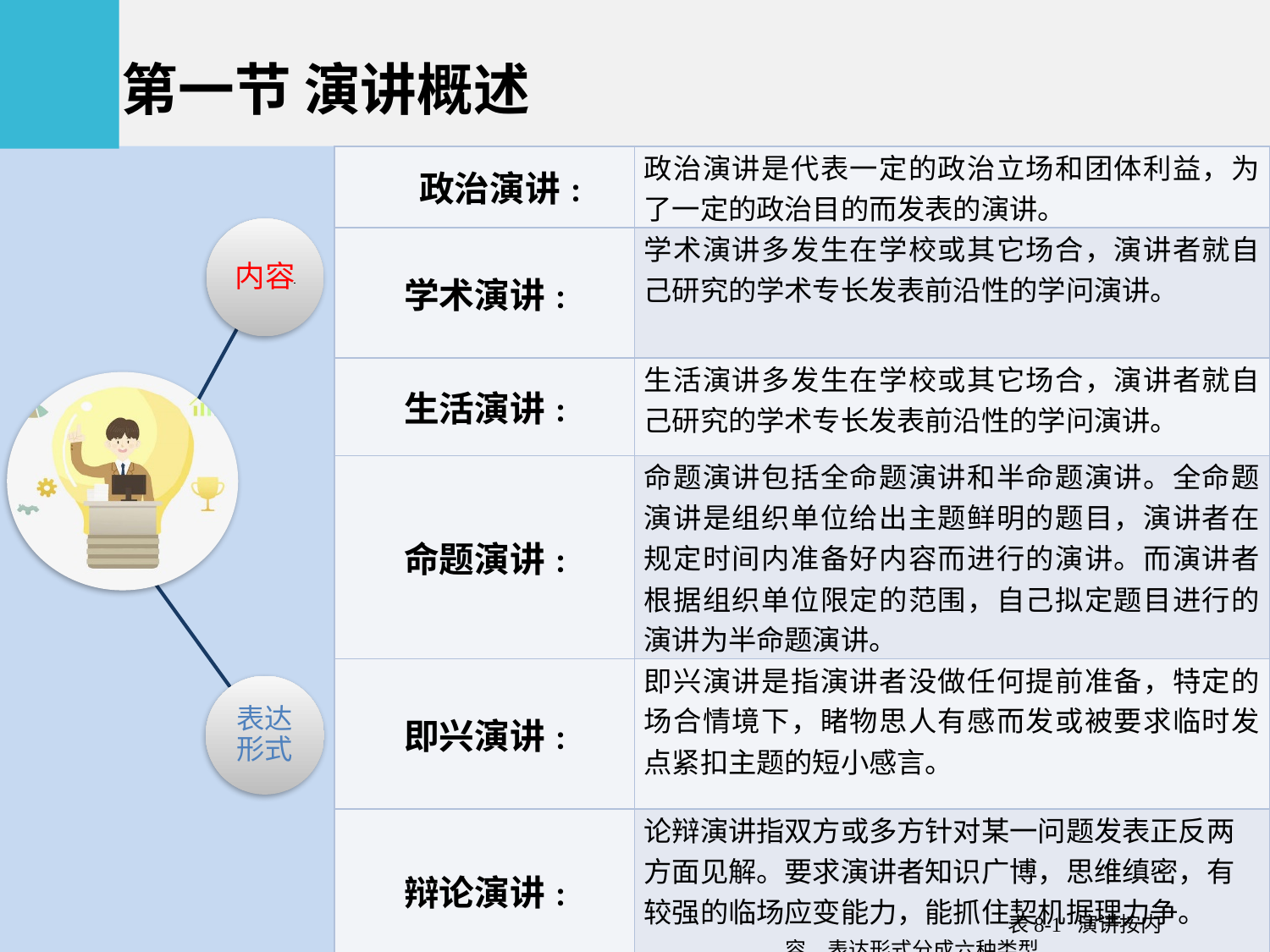

第一节 演讲概述

| 政治演讲: | 政治演讲是代表一定的政治立场和团体利益，为了一定的政治目的而发表的演讲。 |
| --- | --- |
| 学术演讲: | 学术演讲多发生在学校或其它场合，演讲者就自己研究的学术专长发表前沿性的学问演讲。 |
| 生活演讲: | 生活演讲多发生在学校或其它场合，演讲者就自己研究的学术专长发表前沿性的学问演讲。 |
| 命题演讲: | 命题演讲包括全命题演讲和半命题演讲。全命题演讲是组织单位给出主题鲜明的题目，演讲者在规定时间内准备好内容而进行的演讲。而演讲者根据组织单位限定的范围，自己拟定题目进行的演讲为半命题演讲。 |
| 即兴演讲: | 即兴演讲是指演讲者没做任何提前准备，特定的场合情境下，睹物思人有感而发或被要求临时发点紧扣主题的短小感言。 |
| 辩论演讲: | 论辩演讲指双方或多方针对某一问题发表正反两方面见解。要求演讲者知识广博，思维缜密，有较强的临场应变能力，能抓住契机据理力争。 |
内容
表达形式

表8-1  演讲按内容、表达形式分成六种类型